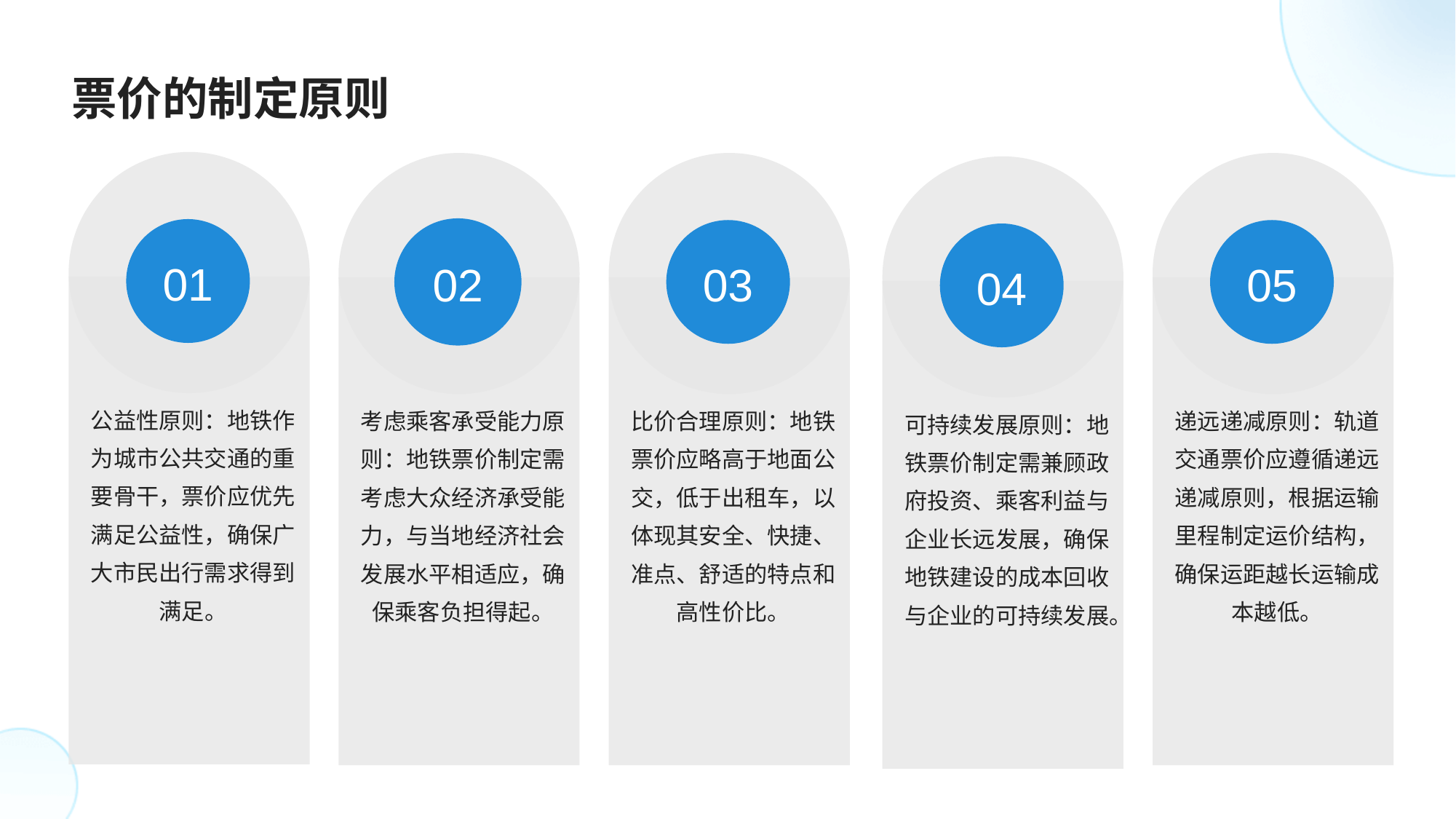

票价的制定原则

01
02
03
05
04

公益性原则：地铁作为城市公共交通的重要骨干，票价应优先满足公益性，确保广大市民出行需求得到满足。
考虑乘客承受能力原则：地铁票价制定需考虑大众经济承受能力，与当地经济社会发展水平相适应，确保乘客负担得起。
比价合理原则：地铁票价应略高于地面公交，低于出租车，以体现其安全、快捷、准点、舒适的特点和高性价比。
递远递减原则：轨道交通票价应遵循递远递减原则，根据运输里程制定运价结构，确保运距越长运输成本越低。
可持续发展原则：地铁票价制定需兼顾政府投资、乘客利益与企业长远发展，确保地铁建设的成本回收与企业的可持续发展。